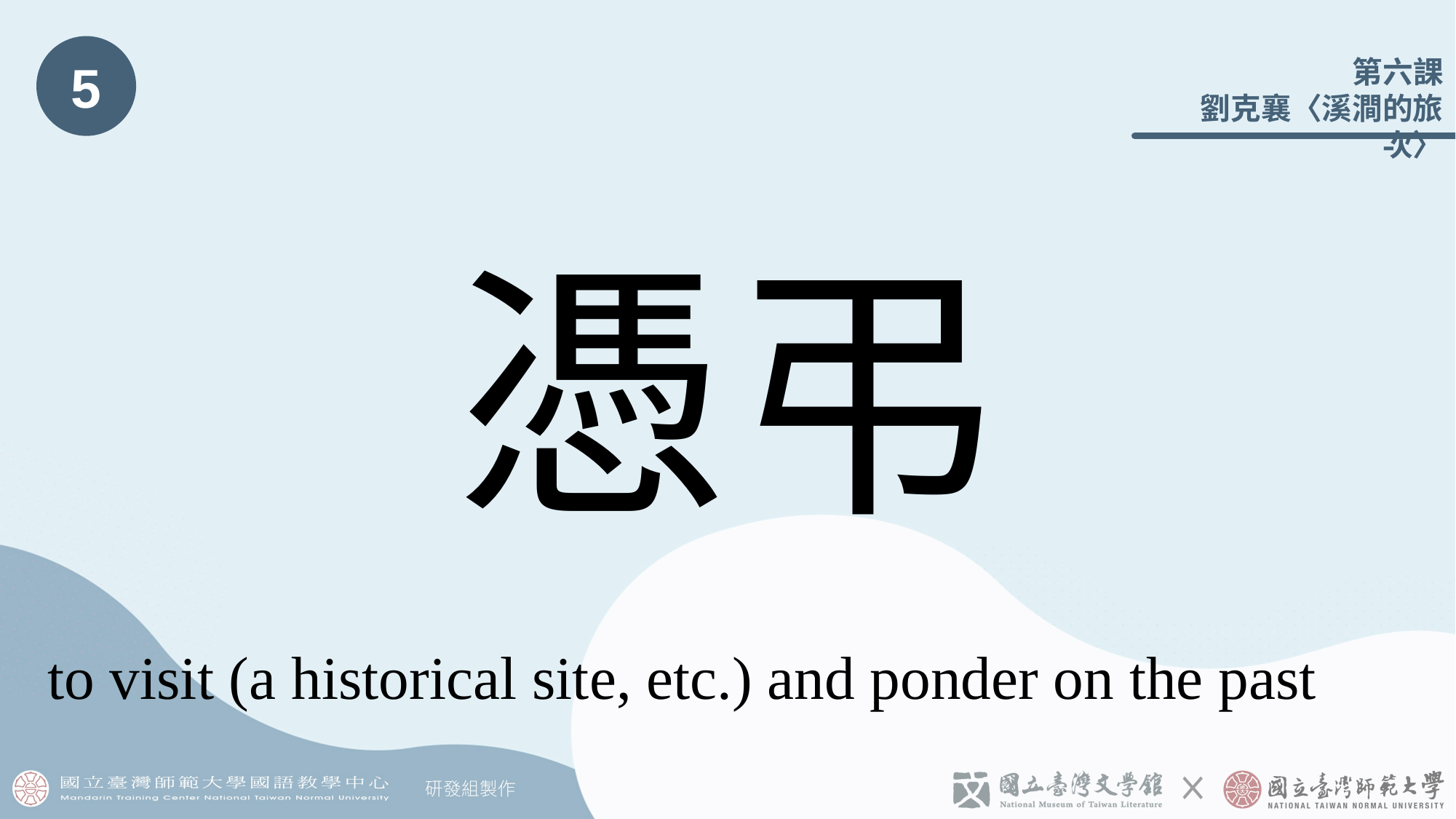

5
# 憑弔
to visit (a historical site, etc.) and ponder on the past